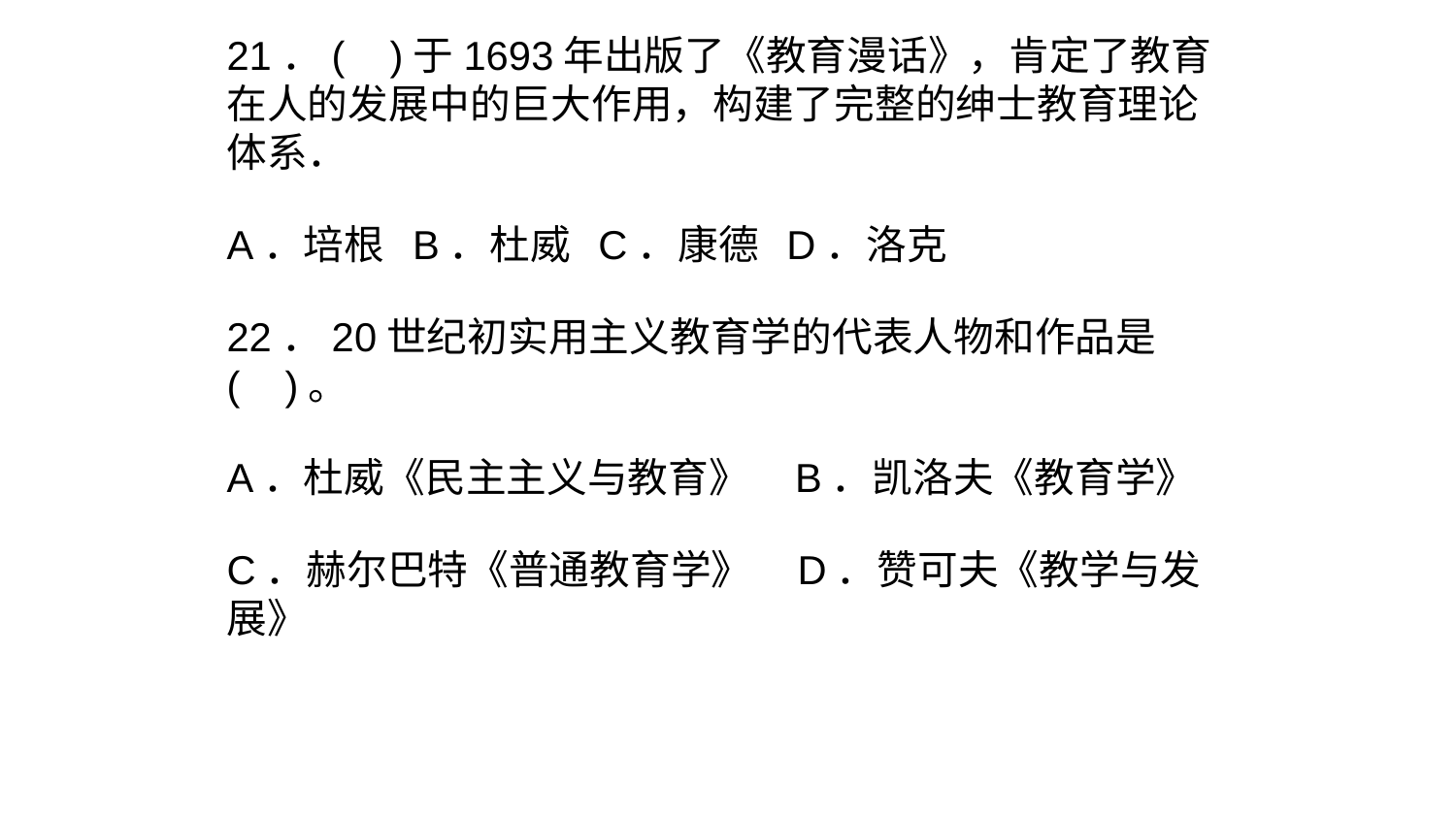

21．(    )于1693年出版了《教育漫话》，肯定了教育在人的发展中的巨大作用，构建了完整的绅士教育理论体系．

A．培根  B．杜威  C．康德  D．洛克

22．20世纪初实用主义教育学的代表人物和作品是(    )。

A．杜威《民主主义与教育》    B．凯洛夫《教育学》

C．赫尔巴特《普通教育学》    D．赞可夫《教学与发展》